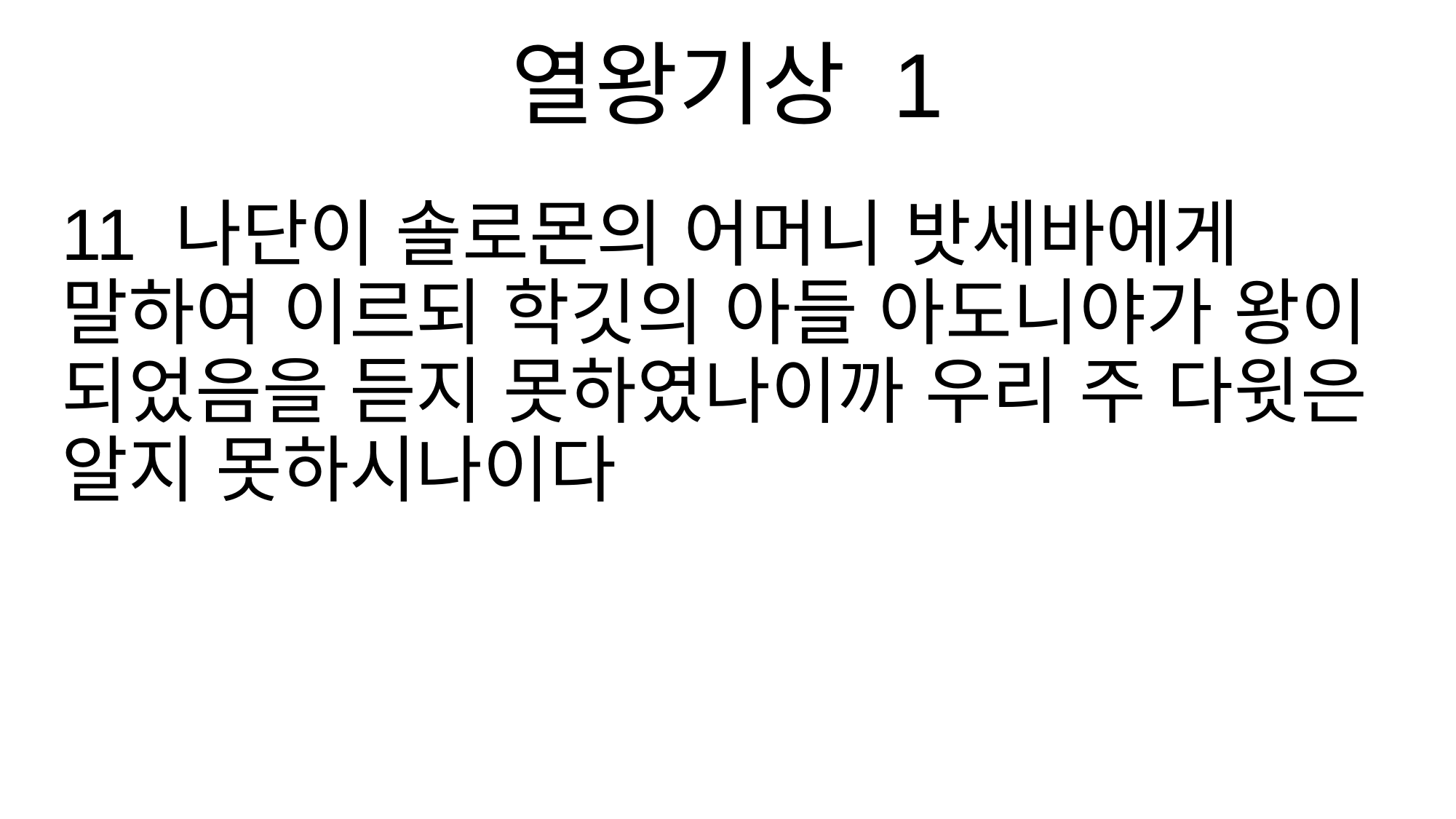

열왕기상 1
11 나단이 솔로몬의 어머니 밧세바에게 말하여 이르되 학깃의 아들 아도니야가 왕이 되었음을 듣지 못하였나이까 우리 주 다윗은 알지 못하시나이다